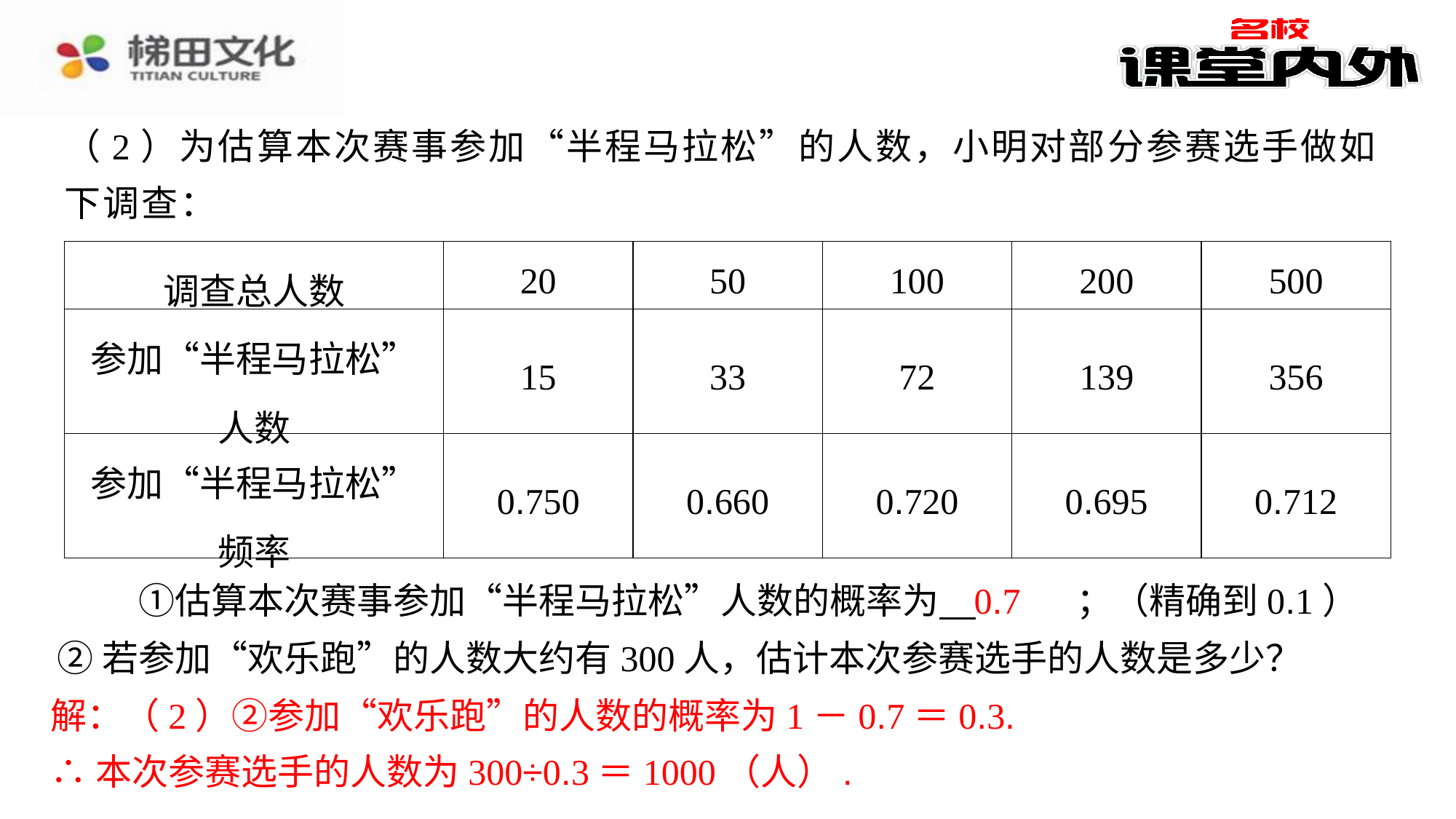

（2）为估算本次赛事参加“半程马拉松”的人数，小明对部分参赛选手做如下调查：
| 调查总人数 | 20 | 50 | 100 | 200 | 500 |
| --- | --- | --- | --- | --- | --- |
| 参加“半程马拉松”人数 | 15 | 33 | 72 | 139 | 356 |
| 参加“半程马拉松”频率 | 0.750 | 0.660 | 0.720 | 0.695 | 0.712 |
0.7
　　①估算本次赛事参加“半程马拉松”人数的概率为 　0.7　⁠；（精确到0.1）
②若参加“欢乐跑”的人数大约有300人，估计本次参赛选手的人数是多少？
解：（2）②参加“欢乐跑”的人数的概率为1－0.7＝0.3.
∴本次参赛选手的人数为300÷0.3＝1000（人）.